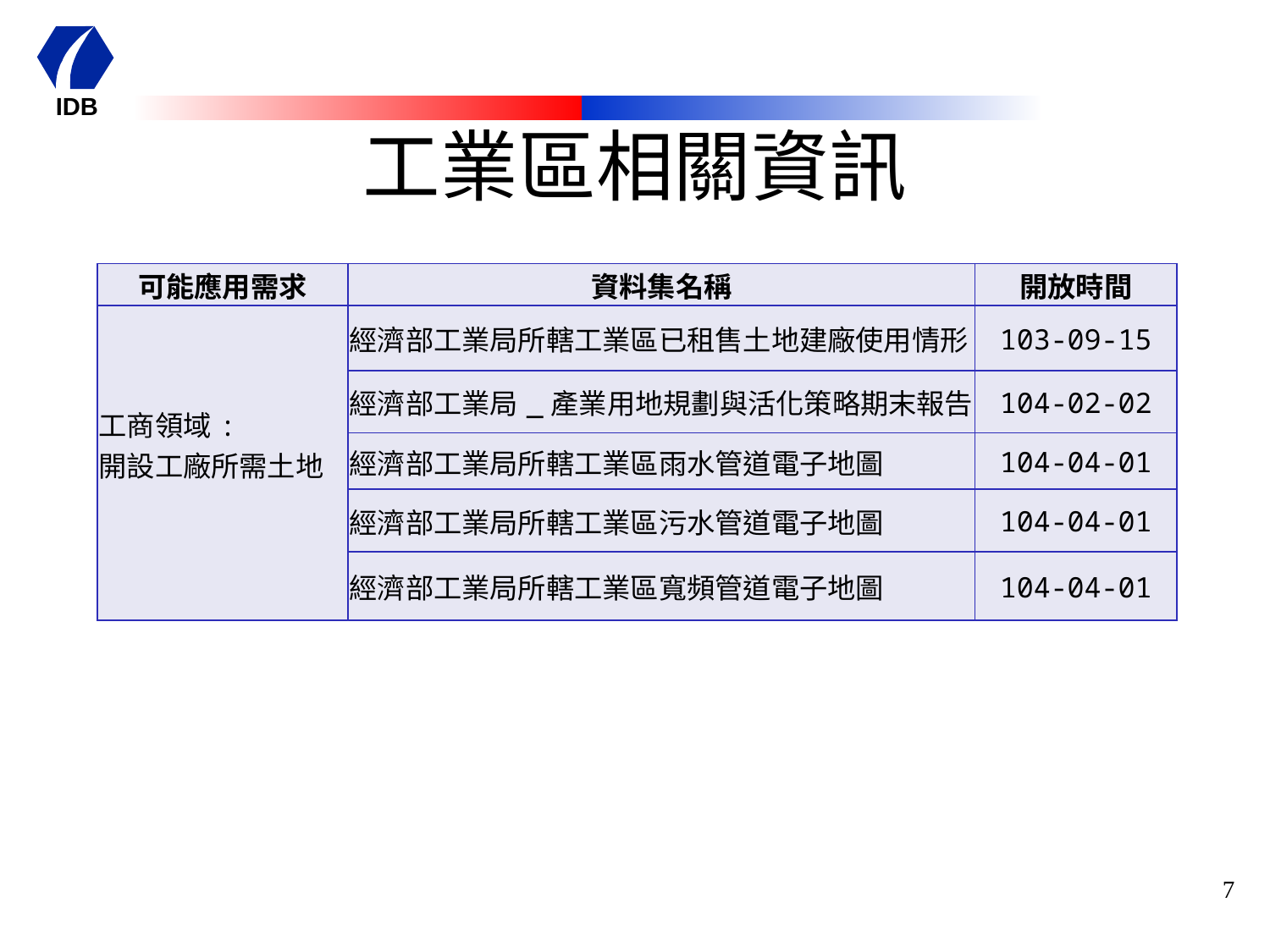

# 工業區相關資訊
| 可能應用需求 | 資料集名稱 | 開放時間 |
| --- | --- | --- |
| 工商領域: 開設工廠所需土地 | 經濟部工業局所轄工業區已租售土地建廠使用情形 | 103-09-15 |
|  | 經濟部工業局\_產業用地規劃與活化策略期末報告 | 104-02-02 |
|  | 經濟部工業局所轄工業區雨水管道電子地圖 | 104-04-01 |
|  | 經濟部工業局所轄工業區污水管道電子地圖 | 104-04-01 |
|  | 經濟部工業局所轄工業區寬頻管道電子地圖 | 104-04-01 |
7